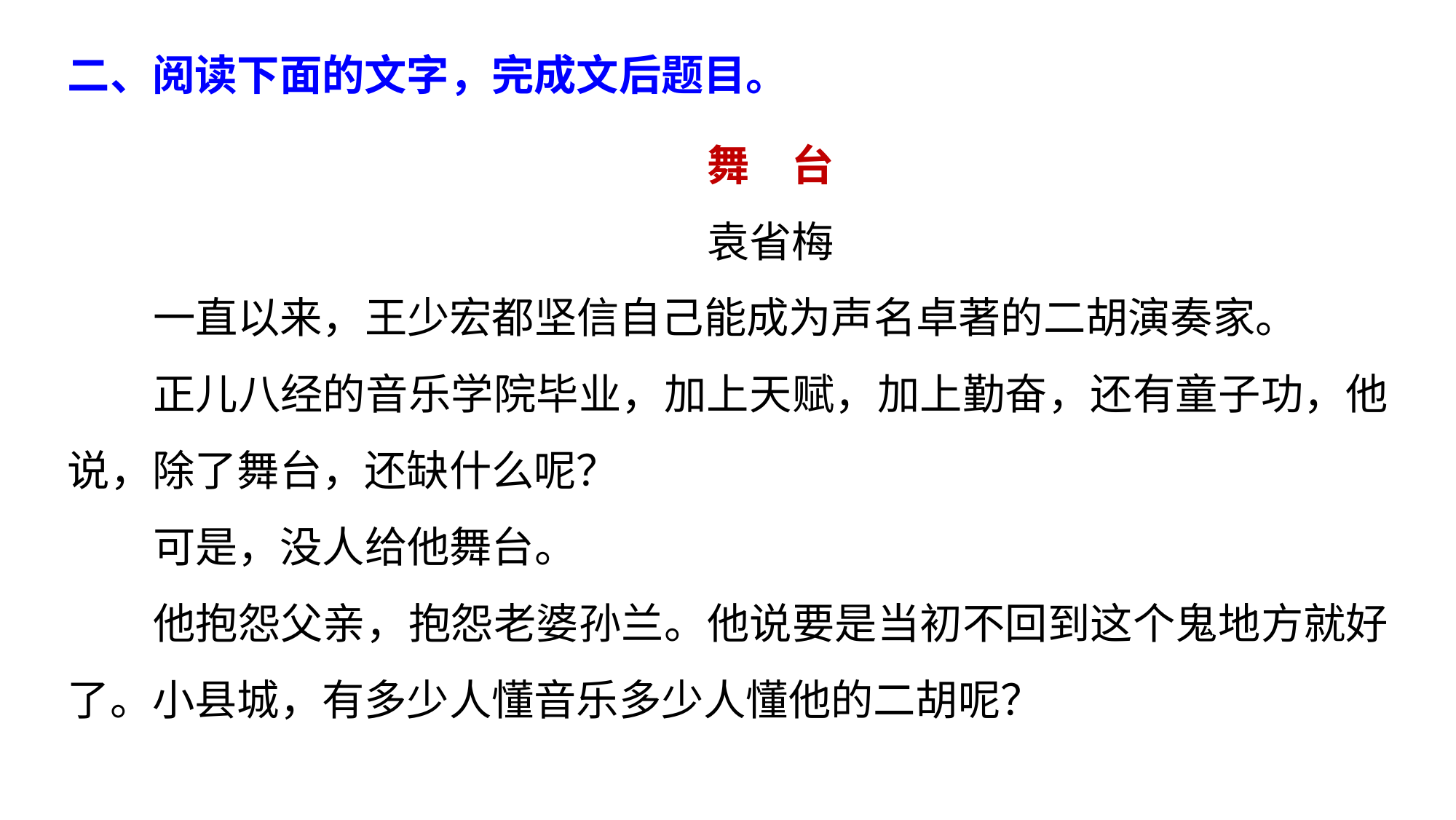

二、阅读下面的文字，完成文后题目。
舞　台
袁省梅
一直以来，王少宏都坚信自己能成为声名卓著的二胡演奏家。
正儿八经的音乐学院毕业，加上天赋，加上勤奋，还有童子功，他说，除了舞台，还缺什么呢？
可是，没人给他舞台。
他抱怨父亲，抱怨老婆孙兰。他说要是当初不回到这个鬼地方就好了。小县城，有多少人懂音乐多少人懂他的二胡呢？